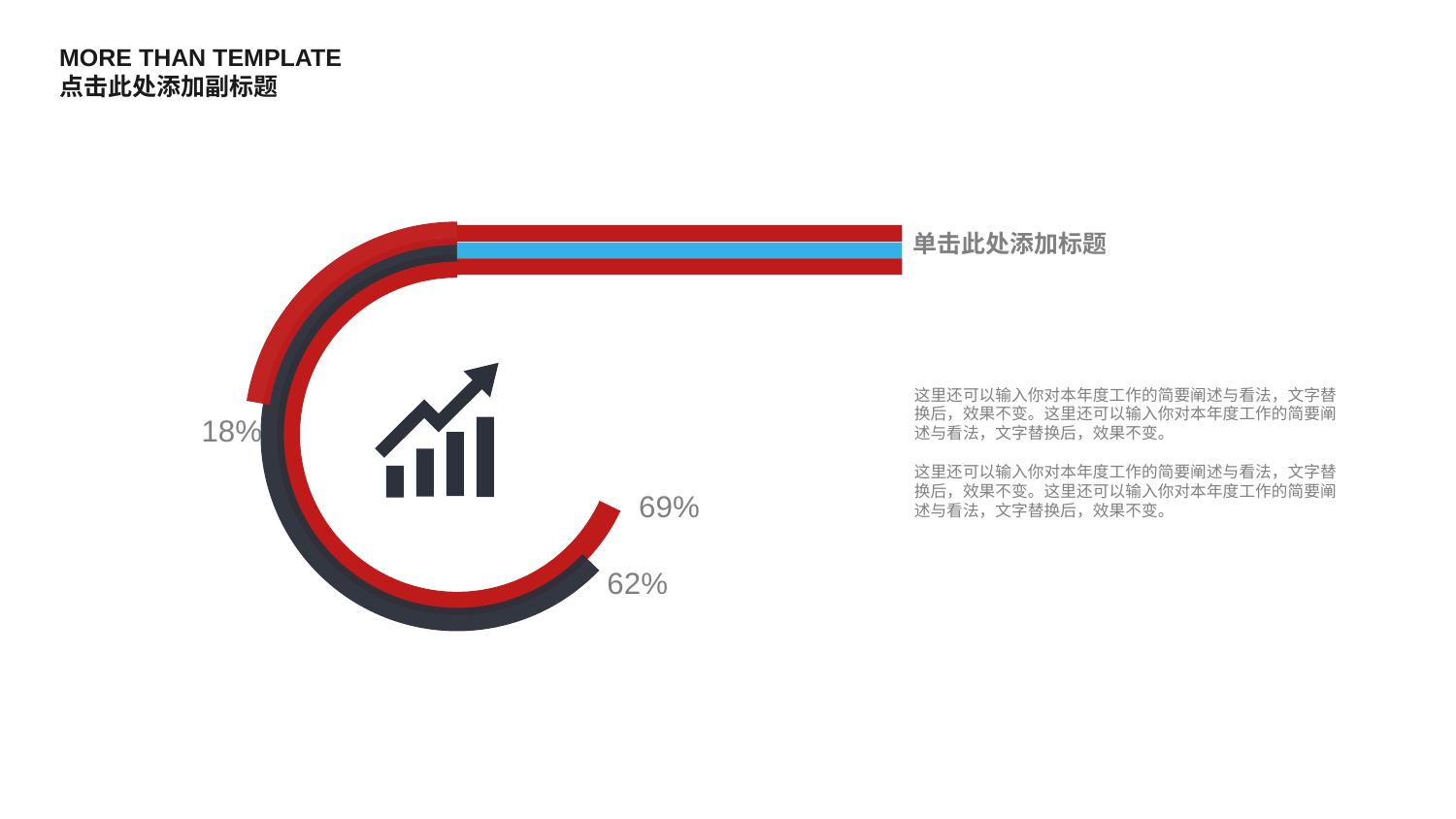

单击此处添加标题

这里还可以输入你对本年度工作的简要阐述与看法，文字替换后，效果不变。这里还可以输入你对本年度工作的简要阐述与看法，文字替换后，效果不变。

这里还可以输入你对本年度工作的简要阐述与看法，文字替换后，效果不变。这里还可以输入你对本年度工作的简要阐述与看法，文字替换后，效果不变。

18%
69%
62%